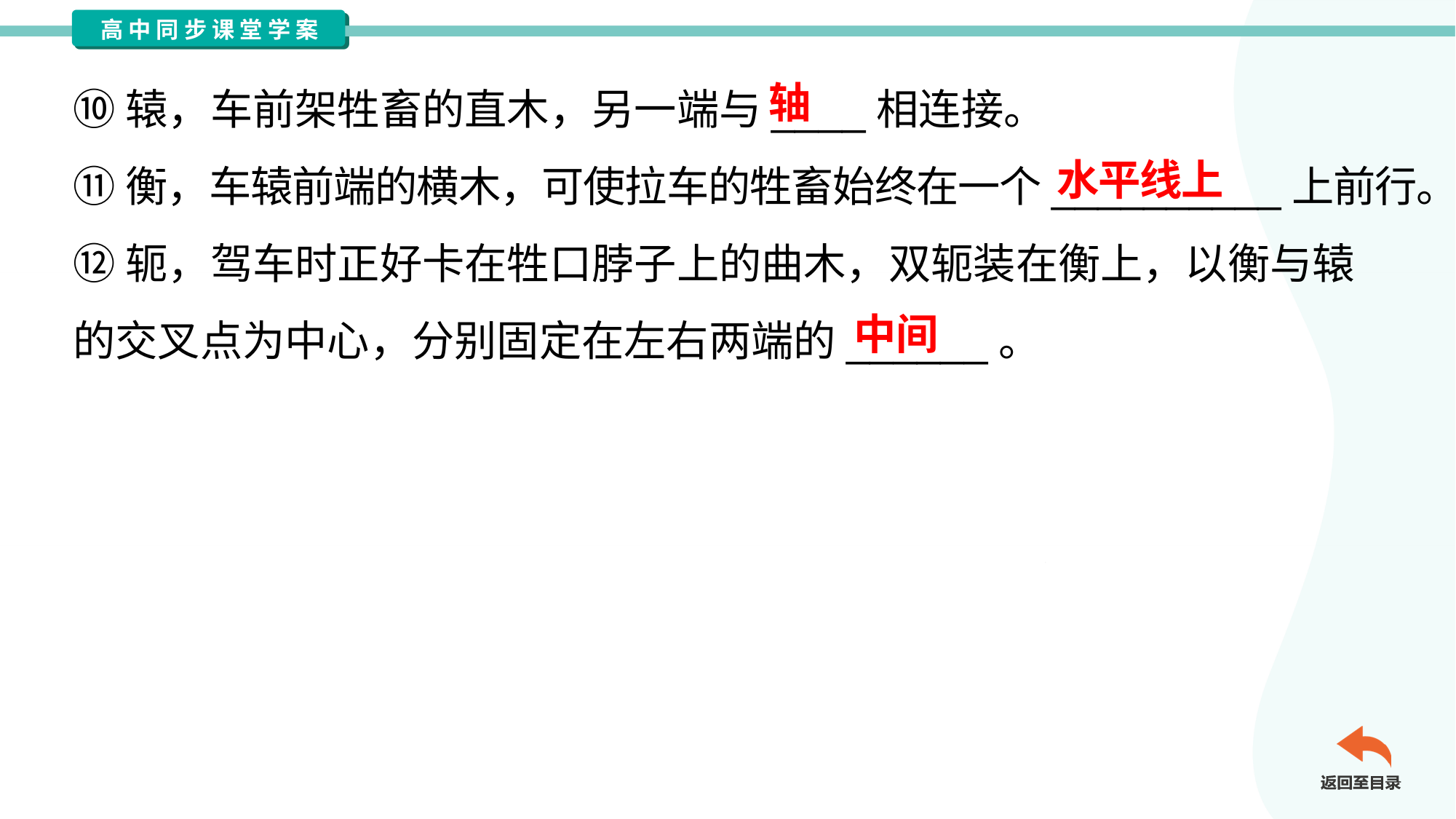

轴
⑩辕，车前架牲畜的直木，另一端与____相连接。
⑪衡，车辕前端的横木，可使拉车的牲畜始终在一个__________上前行。
⑫轭，驾车时正好卡在牲口脖子上的曲木，双轭装在衡上，以衡与辕
的交叉点为中心，分别固定在左右两端的______。
水平线上
中间